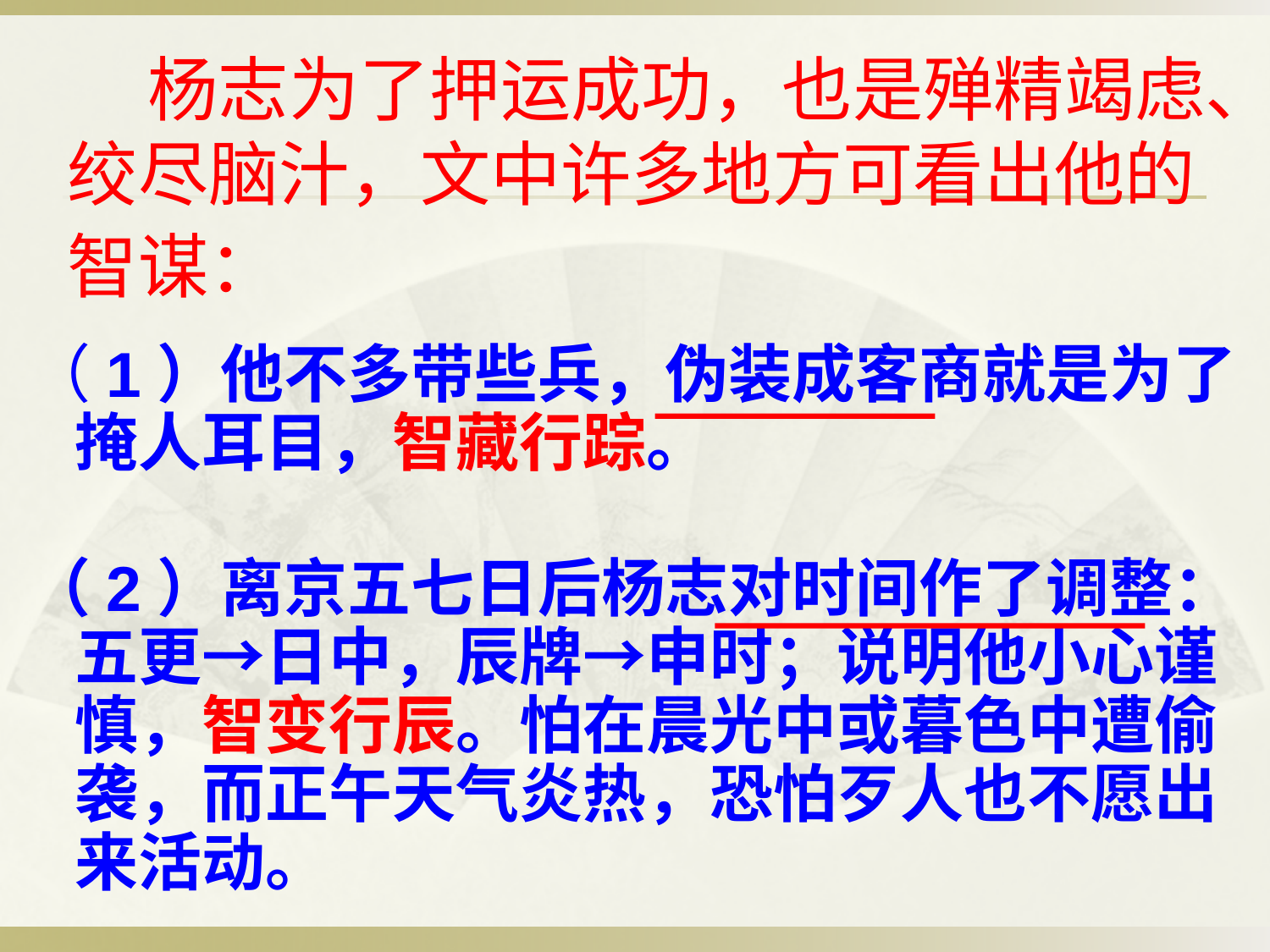

# 杨志为了押运成功，也是殚精竭虑、绞尽脑汁，文中许多地方可看出他的智谋：
（1）他不多带些兵，伪装成客商就是为了掩人耳目，智藏行踪。

（2）离京五七日后杨志对时间作了调整：五更→日中，辰牌→申时；说明他小心谨慎，智变行辰。怕在晨光中或暮色中遭偷袭，而正午天气炎热，恐怕歹人也不愿出来活动。